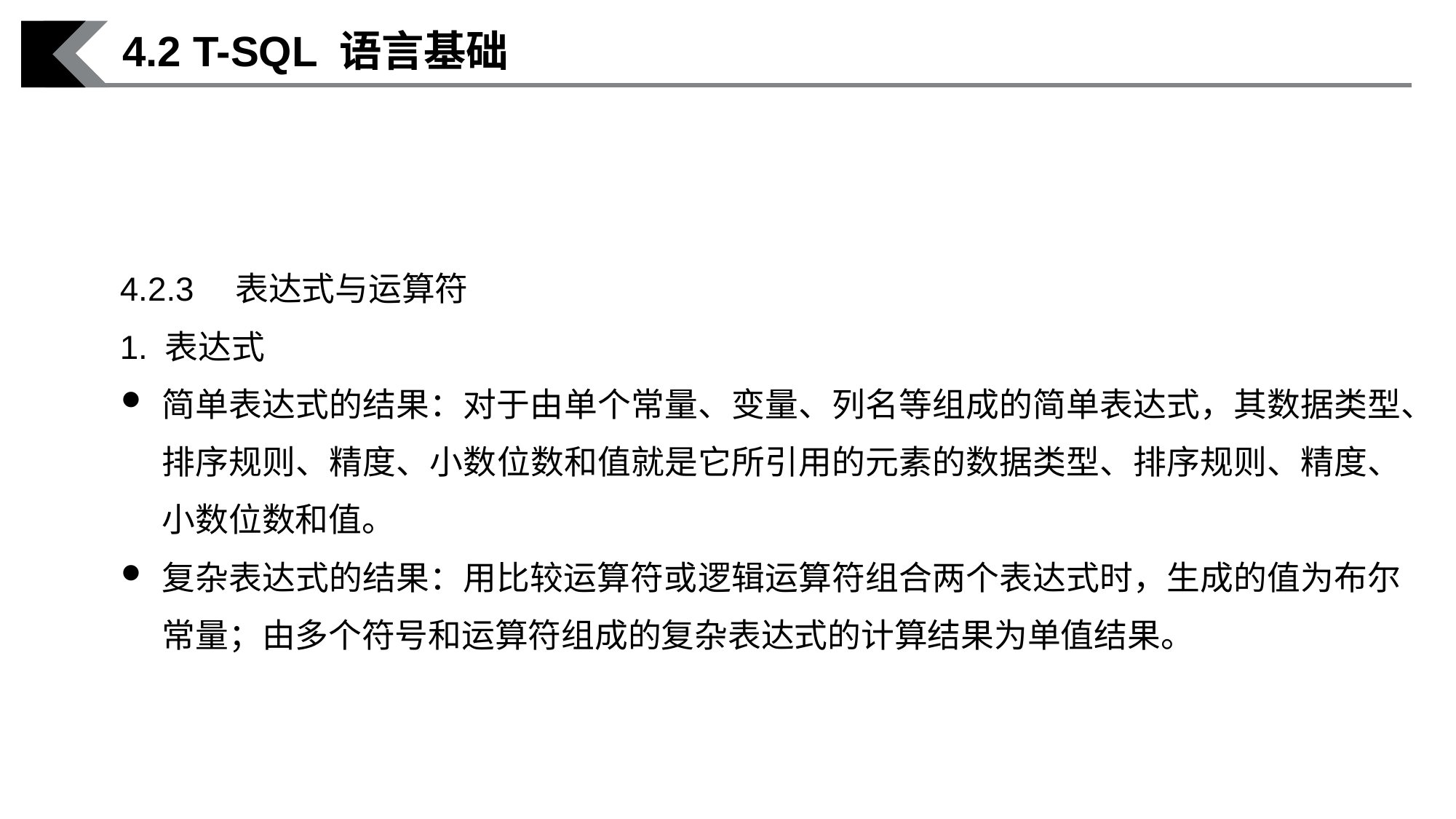

4.2 T-SQL 语言基础
4.2.3　表达式与运算符
1. 表达式
简单表达式的结果：对于由单个常量、变量、列名等组成的简单表达式，其数据类型、排序规则、精度、小数位数和值就是它所引用的元素的数据类型、排序规则、精度、小数位数和值。
复杂表达式的结果：用比较运算符或逻辑运算符组合两个表达式时，生成的值为布尔常量；由多个符号和运算符组成的复杂表达式的计算结果为单值结果。